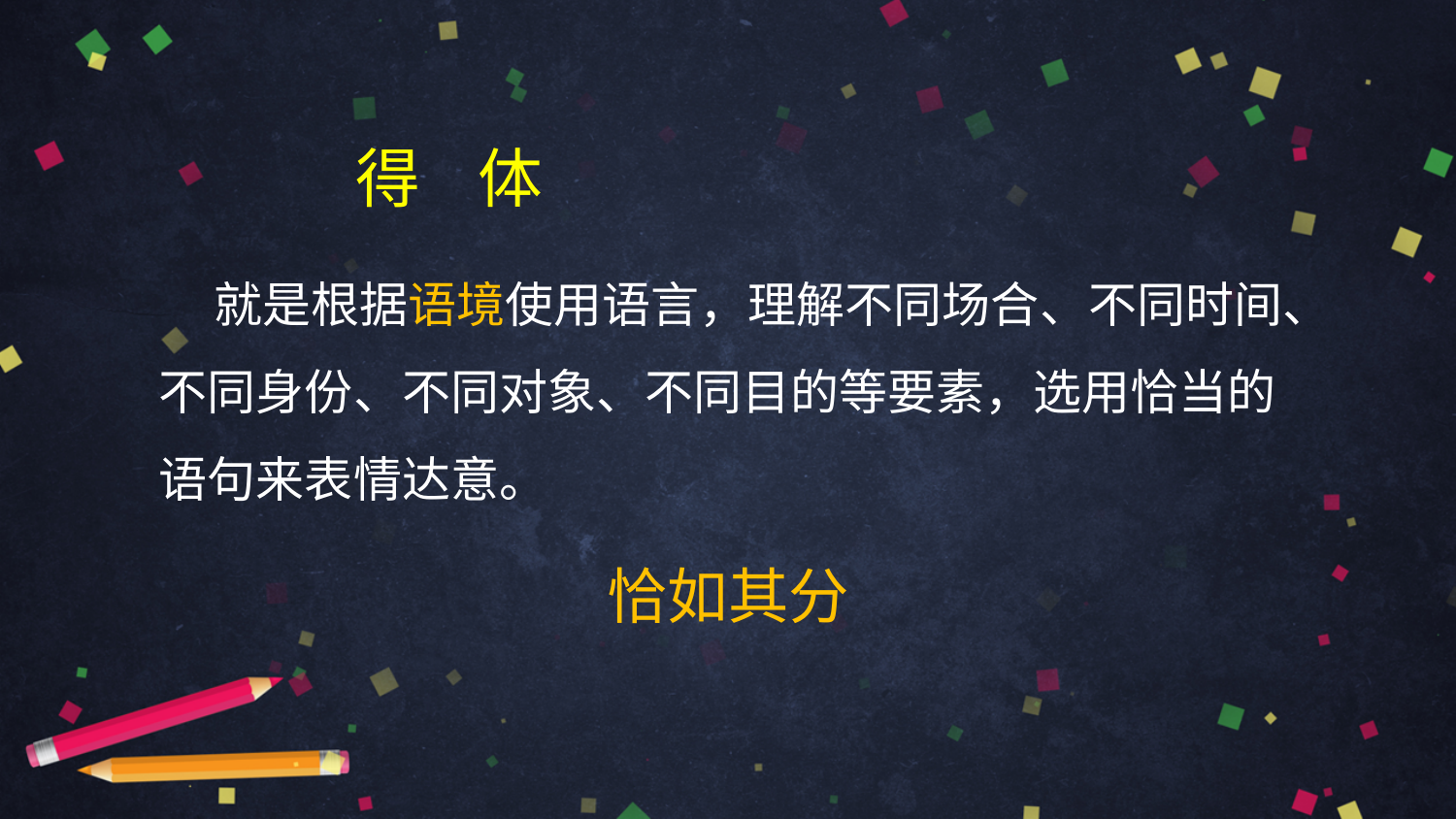

# 得    体
    就是根据语境使用语言，理解不同场合、不同时间、不同身份、不同对象、不同目的等要素，选用恰当的语句来表情达意。
恰如其分